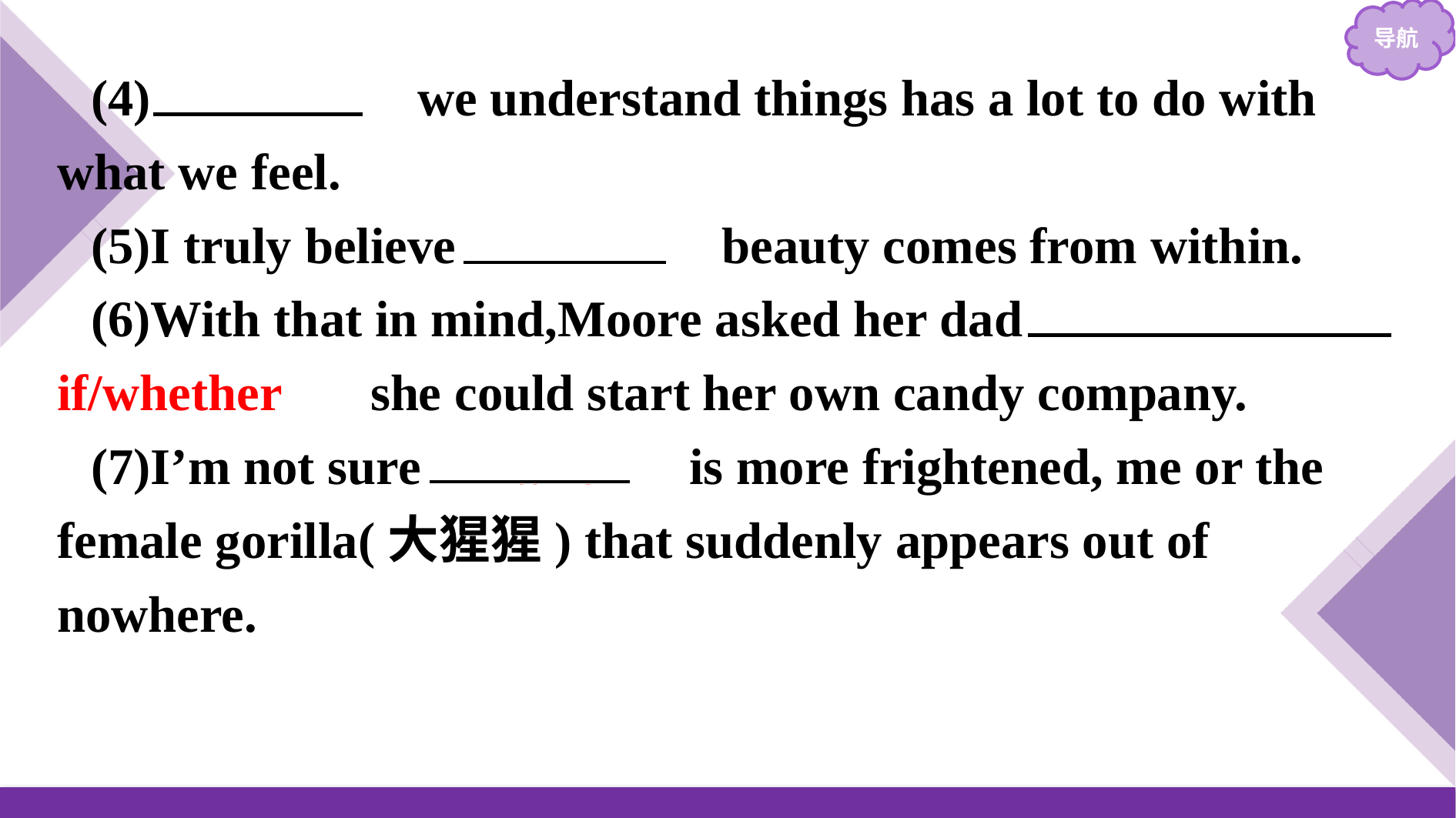

(4)　How　 we understand things has a lot to do with what we feel.
(5)I truly believe 　that　 beauty comes from within.
(6)With that in mind,Moore asked her dad 　if/whether　 she could start her own candy company.
(7)I’m not sure 　who　 is more frightened, me or the female gorilla(大猩猩) that suddenly appears out of nowhere.